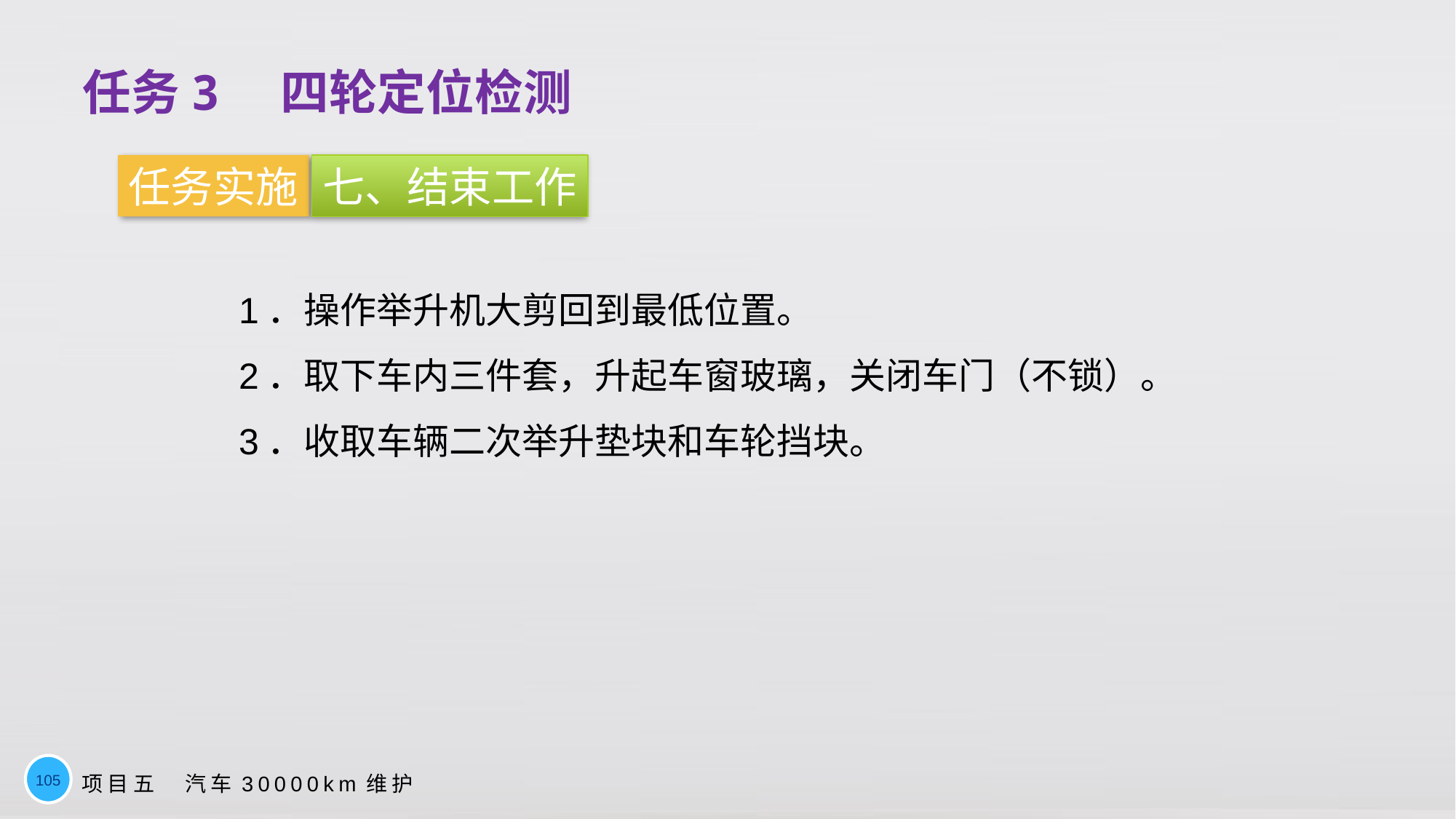

# 任务3　四轮定位检测
任务实施
七、结束工作
1．操作举升机大剪回到最低位置。
2．取下车内三件套，升起车窗玻璃，关闭车门（不锁）。
3．收取车辆二次举升垫块和车轮挡块。
105